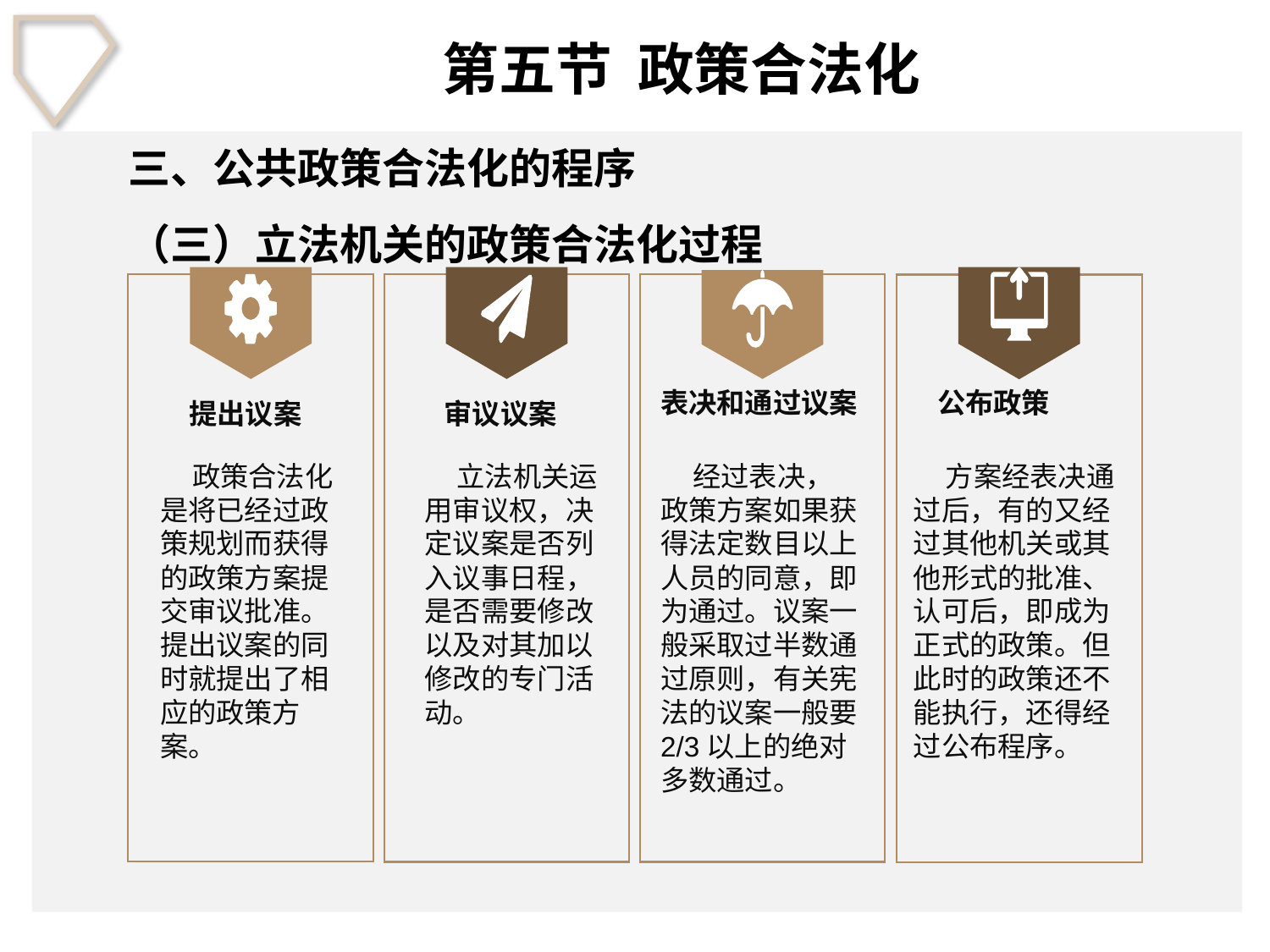

第五节  政策合法化
三、公共政策合法化的程序
（三）立法机关的政策合法化过程

表决和通过议案
公布政策
提出议案
审议议案
    政策合法化是将已经过政策规划而获得的政策方案提交审议批准。提出议案的同时就提出了相应的政策方案。
    立法机关运用审议权，决定议案是否列入议事日程，是否需要修改以及对其加以修改的专门活动。
    经过表决，政策方案如果获得法定数目以上人员的同意，即为通过。议案一般采取过半数通过原则，有关宪法的议案一般要2/3以上的绝对多数通过。
    方案经表决通过后，有的又经过其他机关或其他形式的批准、认可后，即成为正式的政策。但此时的政策还不能执行，还得经过公布程序。